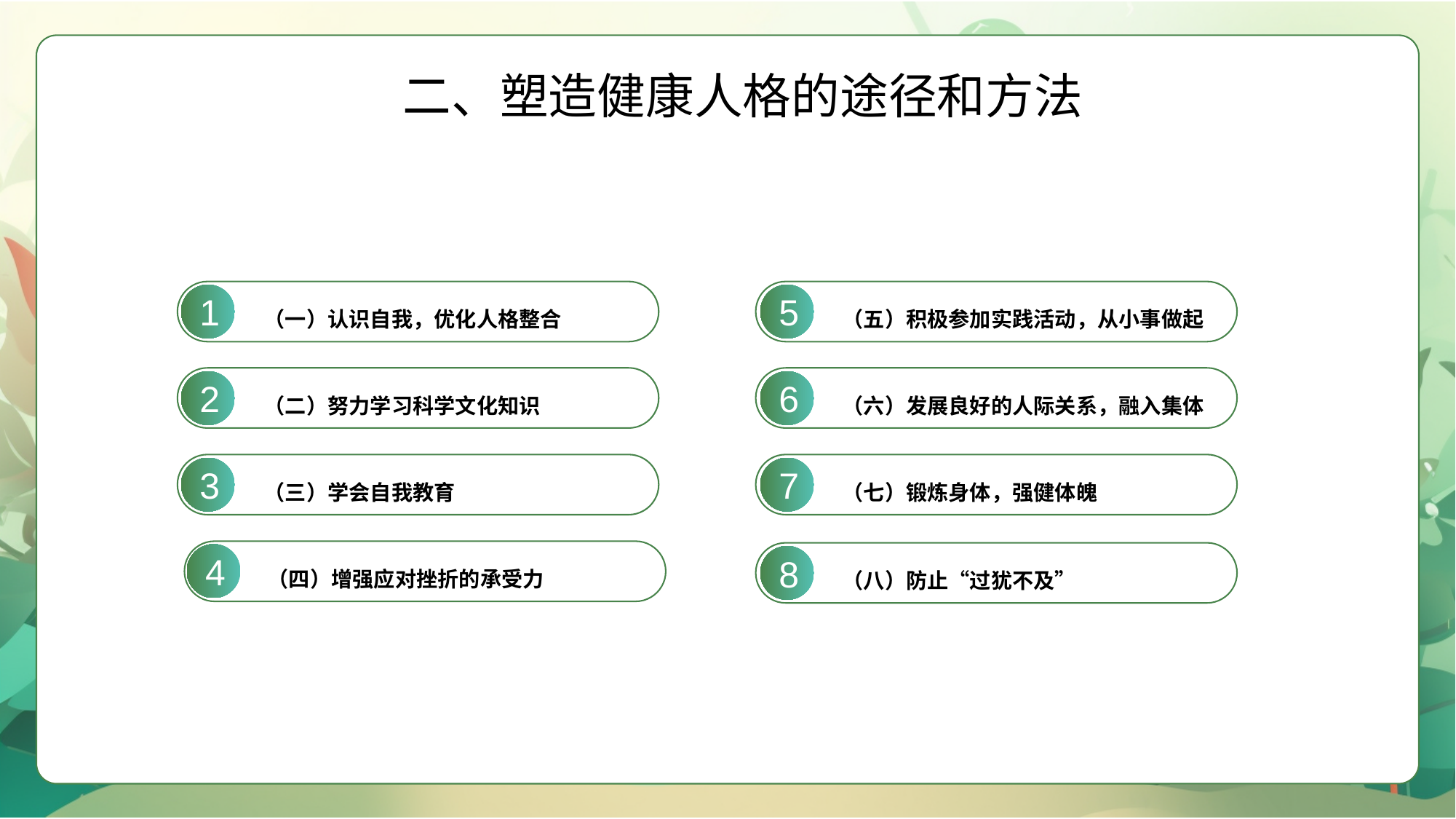

二、塑造健康人格的途径和方法

（一）认识自我，优化人格整合

（五）积极参加实践活动，从小事做起
1
5

（二）努力学习科学文化知识

（六）发展良好的人际关系，融入集体
2
6

（三）学会自我教育

（七）锻炼身体，强健体魄
3
7

（四）增强应对挫折的承受力

（八）防止“过犹不及”
4
8